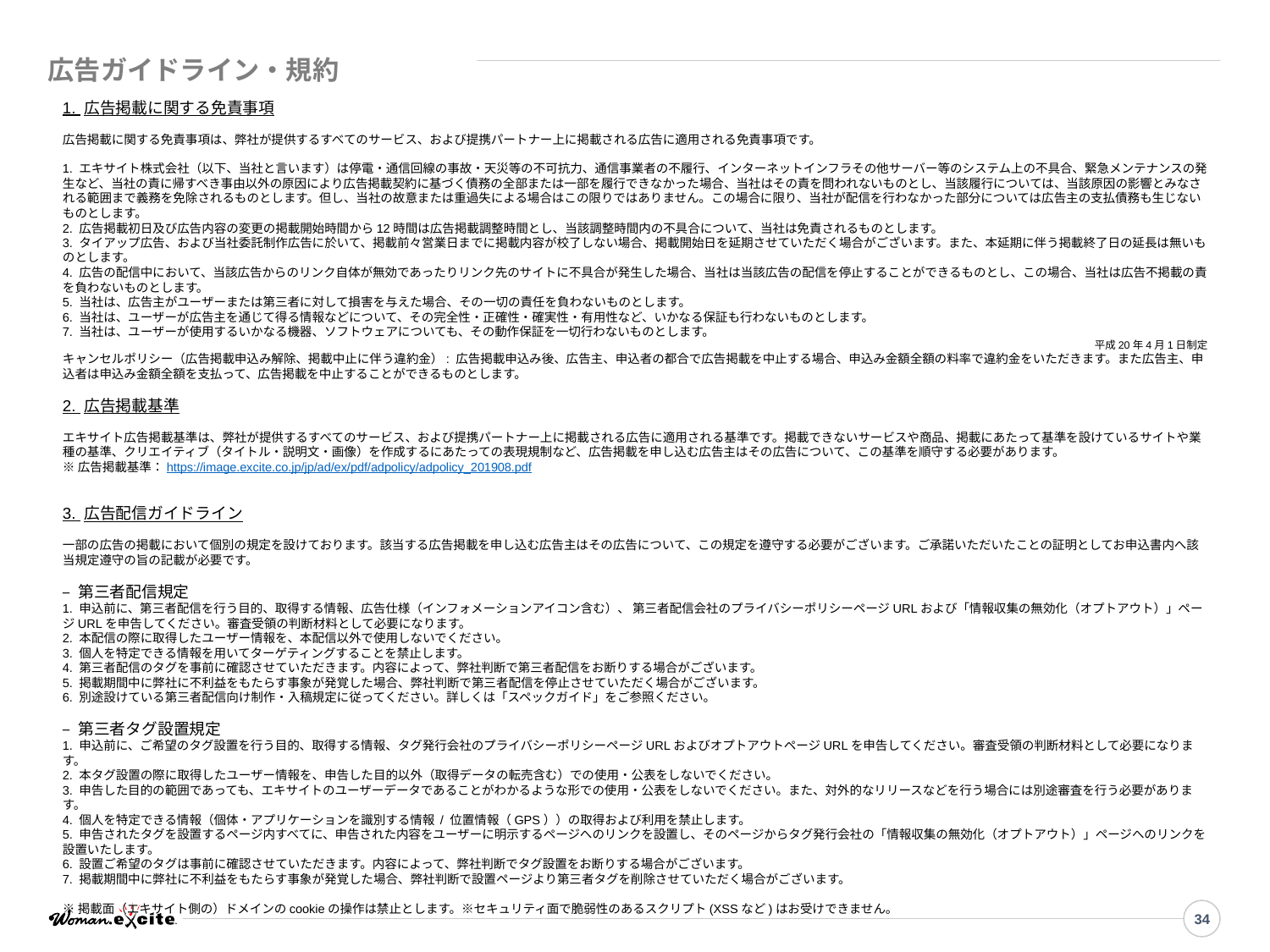

広告ガイドライン・規約
1. 広告掲載に関する免責事項

広告掲載に関する免責事項は、弊社が提供するすべてのサービス、および提携パートナー上に掲載される広告に適用される免責事項です。

1. エキサイト株式会社（以下、当社と言います）は停電・通信回線の事故・天災等の不可抗力、通信事業者の不履行、インターネットインフラその他サーバー等のシステム上の不具合、緊急メンテナンスの発生など、当社の責に帰すべき事由以外の原因により広告掲載契約に基づく債務の全部または一部を履行できなかった場合、当社はその責を問われないものとし、当該履行については、当該原因の影響とみなされる範囲まで義務を免除されるものとします。但し、当社の故意または重過失による場合はこの限りではありません。この場合に限り、当社が配信を行わなかった部分については広告主の支払債務も生じないものとします。
2. 広告掲載初日及び広告内容の変更の掲載開始時間から12時間は広告掲載調整時間とし、当該調整時間内の不具合について、当社は免責されるものとします。
3. タイアップ広告、および当社委託制作広告に於いて、掲載前々営業日までに掲載内容が校了しない場合、掲載開始日を延期させていただく場合がございます。また、本延期に伴う掲載終了日の延長は無いものとします。
4. 広告の配信中において、当該広告からのリンク自体が無効であったりリンク先のサイトに不具合が発生した場合、当社は当該広告の配信を停止することができるものとし、この場合、当社は広告不掲載の責を負わないものとします。
5. 当社は、広告主がユーザーまたは第三者に対して損害を与えた場合、その一切の責任を負わないものとします。
6. 当社は、ユーザーが広告主を通じて得る情報などについて、その完全性・正確性・確実性・有用性など、いかなる保証も行わないものとします。
7. 当社は、ユーザーが使用するいかなる機器、ソフトウェアについても、その動作保証を一切行わないものとします。
平成20年4月1日制定
キャンセルポリシー（広告掲載申込み解除、掲載中止に伴う違約金）: 広告掲載申込み後、広告主、申込者の都合で広告掲載を中止する場合、申込み金額全額の料率で違約金をいただきます。また広告主、申込者は申込み金額全額を支払って、広告掲載を中止することができるものとします。

2. 広告掲載基準

エキサイト広告掲載基準は、弊社が提供するすべてのサービス、および提携パートナー上に掲載される広告に適用される基準です。掲載できないサービスや商品、掲載にあたって基準を設けているサイトや業種の基準、クリエイティブ（タイトル・説明文・画像）を作成するにあたっての表現規制など、広告掲載を申し込む広告主はその広告について、この基準を順守する必要があります。
※広告掲載基準：https://image.excite.co.jp/jp/ad/ex/pdf/adpolicy/adpolicy_201908.pdf

3. 広告配信ガイドライン

一部の広告の掲載において個別の規定を設けております。該当する広告掲載を申し込む広告主はその広告について、この規定を遵守する必要がございます。ご承諾いただいたことの証明としてお申込書内へ該当規定遵守の旨の記載が必要です。

– 第三者配信規定
1. 申込前に、第三者配信を行う目的、取得する情報、広告仕様（インフォメーションアイコン含む）、 第三者配信会社のプライバシーポリシーページURLおよび「情報収集の無効化（オプトアウト）」ページURLを申告してください。審査受領の判断材料として必要になります。
2. 本配信の際に取得したユーザー情報を、本配信以外で使用しないでください。
3. 個人を特定できる情報を用いてターゲティングすることを禁止します。
4. 第三者配信のタグを事前に確認させていただきます。内容によって、弊社判断で第三者配信をお断りする場合がございます。
5. 掲載期間中に弊社に不利益をもたらす事象が発覚した場合、弊社判断で第三者配信を停止させていただく場合がございます。
6. 別途設けている第三者配信向け制作・入稿規定に従ってください。詳しくは「スペックガイド」をご参照ください。

– 第三者タグ設置規定
1. 申込前に、ご希望のタグ設置を行う目的、取得する情報、タグ発行会社のプライバシーポリシーページURLおよびオプトアウトページURLを申告してください。審査受領の判断材料として必要になります。
2. 本タグ設置の際に取得したユーザー情報を、申告した目的以外（取得データの転売含む）での使用・公表をしないでください。
3. 申告した目的の範囲であっても、エキサイトのユーザーデータであることがわかるような形での使用・公表をしないでください。また、対外的なリリースなどを行う場合には別途審査を行う必要があります。
4. 個人を特定できる情報（個体・アプリケーションを識別する情報 / 位置情報（GPS））の取得および利用を禁止します。
5. 申告されたタグを設置するページ内すべてに、申告された内容をユーザーに明示するページへのリンクを設置し、そのページからタグ発行会社の「情報収集の無効化（オプトアウト）」ページへのリンクを設置いたします。
6. 設置ご希望のタグは事前に確認させていただきます。内容によって、弊社判断でタグ設置をお断りする場合がございます。
7. 掲載期間中に弊社に不利益をもたらす事象が発覚した場合、弊社判断で設置ページより第三者タグを削除させていただく場合がございます。

※掲載面（エキサイト側の）ドメインのcookieの操作は禁止とします。※セキュリティ面で脆弱性のあるスクリプト(XSSなど)はお受けできません。